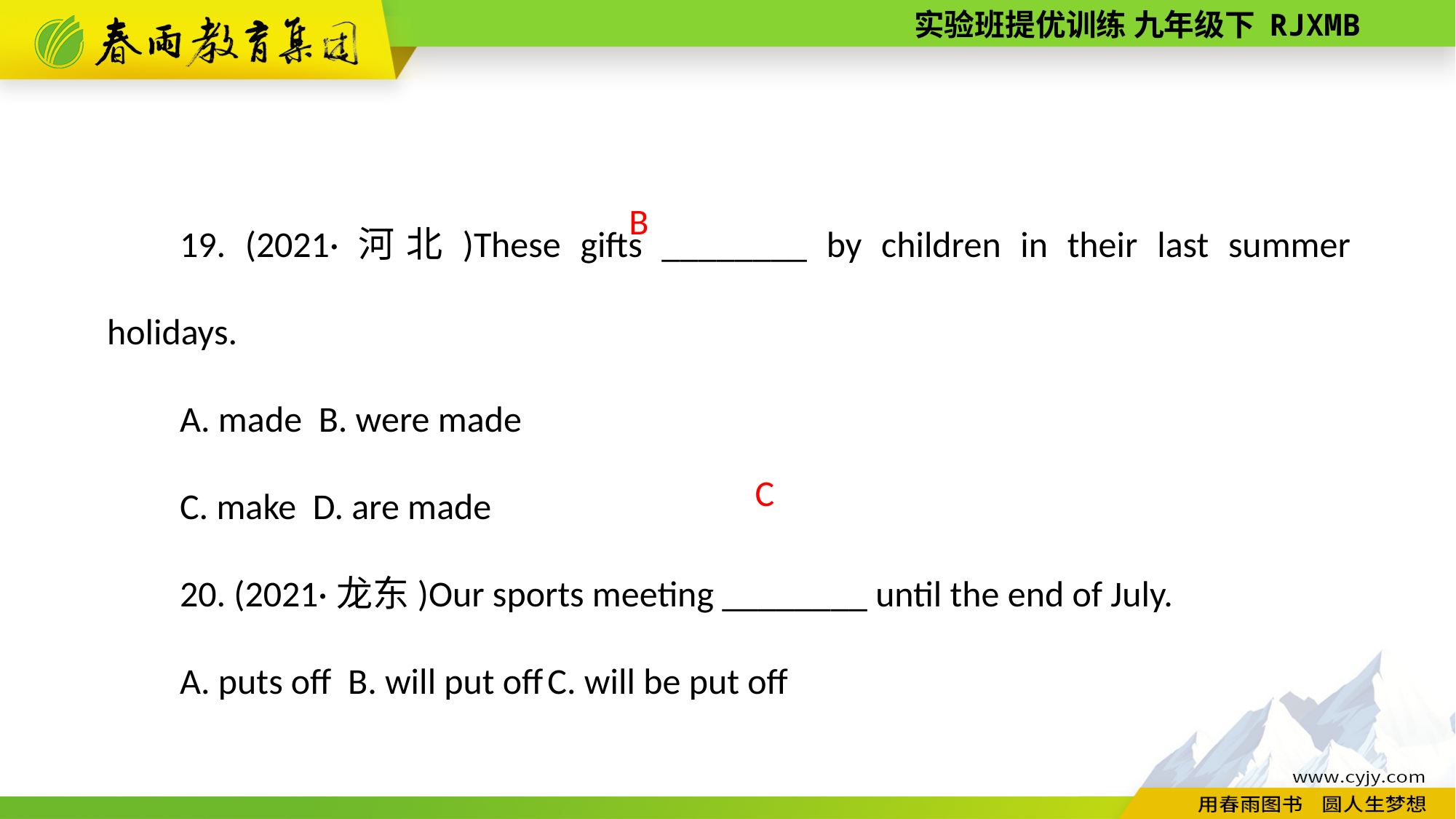

19. (2021·河北)These gifts ________ by children in their last summer holidays.
A. made  B. were made
C. make  D. are made
20. (2021·龙东)Our sports meeting ________ until the end of July.
A. puts off  B. will put off C. will be put off
B
C